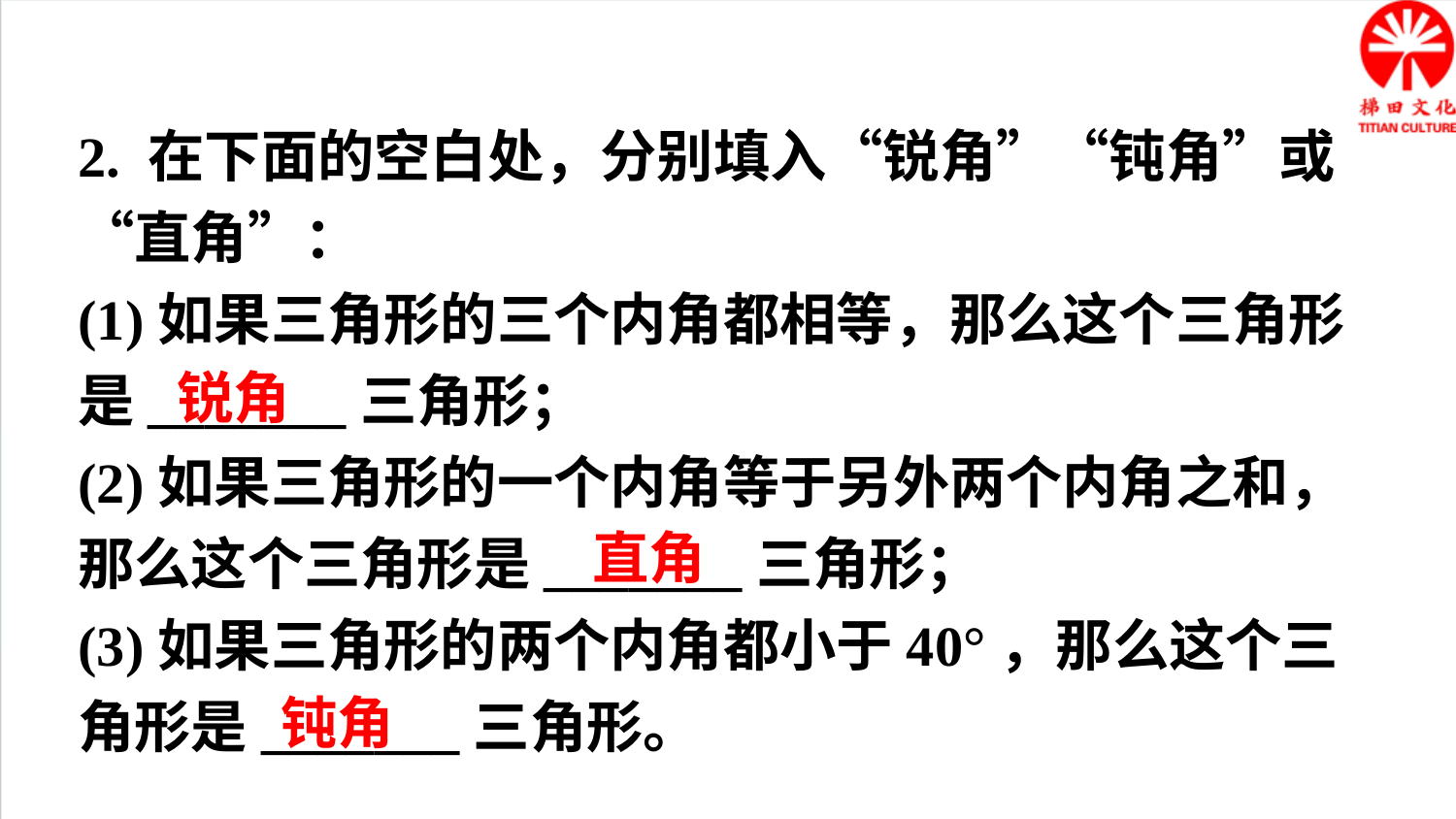

2. 在下面的空白处，分别填入“锐角”“钝角”或“直角”：
(1)如果三角形的三个内角都相等，那么这个三角形是_______三角形；
(2)如果三角形的一个内角等于另外两个内角之和，那么这个三角形是_______三角形；
(3)如果三角形的两个内角都小于40°，那么这个三角形是_______三角形。
锐角
直角
钝角